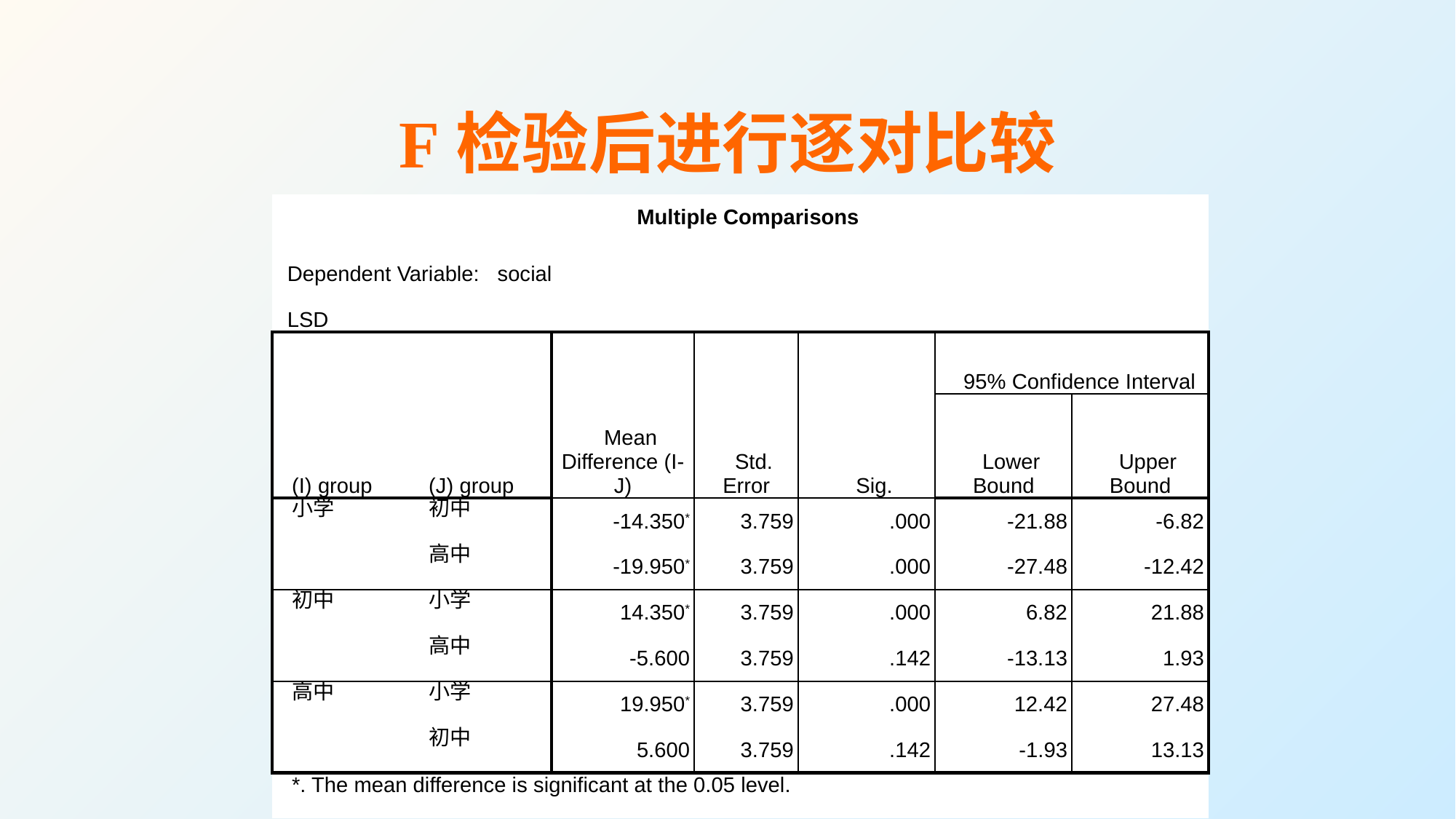

# F检验后进行逐对比较
| Multiple Comparisons |  |  |  |  |  |  |
| --- | --- | --- | --- | --- | --- | --- |
| Dependent Variable: social |  |  |  |  |  |  |
| LSD |  |  |  |  |  |  |
| (I) group | (J) group | Mean Difference (I-J) | Std. Error | Sig. | 95% Confidence Interval |  |
|  |  |  |  |  | Lower Bound | Upper Bound |
| 小学 | 初中 | -14.350\* | 3.759 | .000 | -21.88 | -6.82 |
|  | 高中 | -19.950\* | 3.759 | .000 | -27.48 | -12.42 |
| 初中 | 小学 | 14.350\* | 3.759 | .000 | 6.82 | 21.88 |
|  | 高中 | -5.600 | 3.759 | .142 | -13.13 | 1.93 |
| 高中 | 小学 | 19.950\* | 3.759 | .000 | 12.42 | 27.48 |
|  | 初中 | 5.600 | 3.759 | .142 | -1.93 | 13.13 |
| \*. The mean difference is significant at the 0.05 level. |  |  |  |  |  |  |